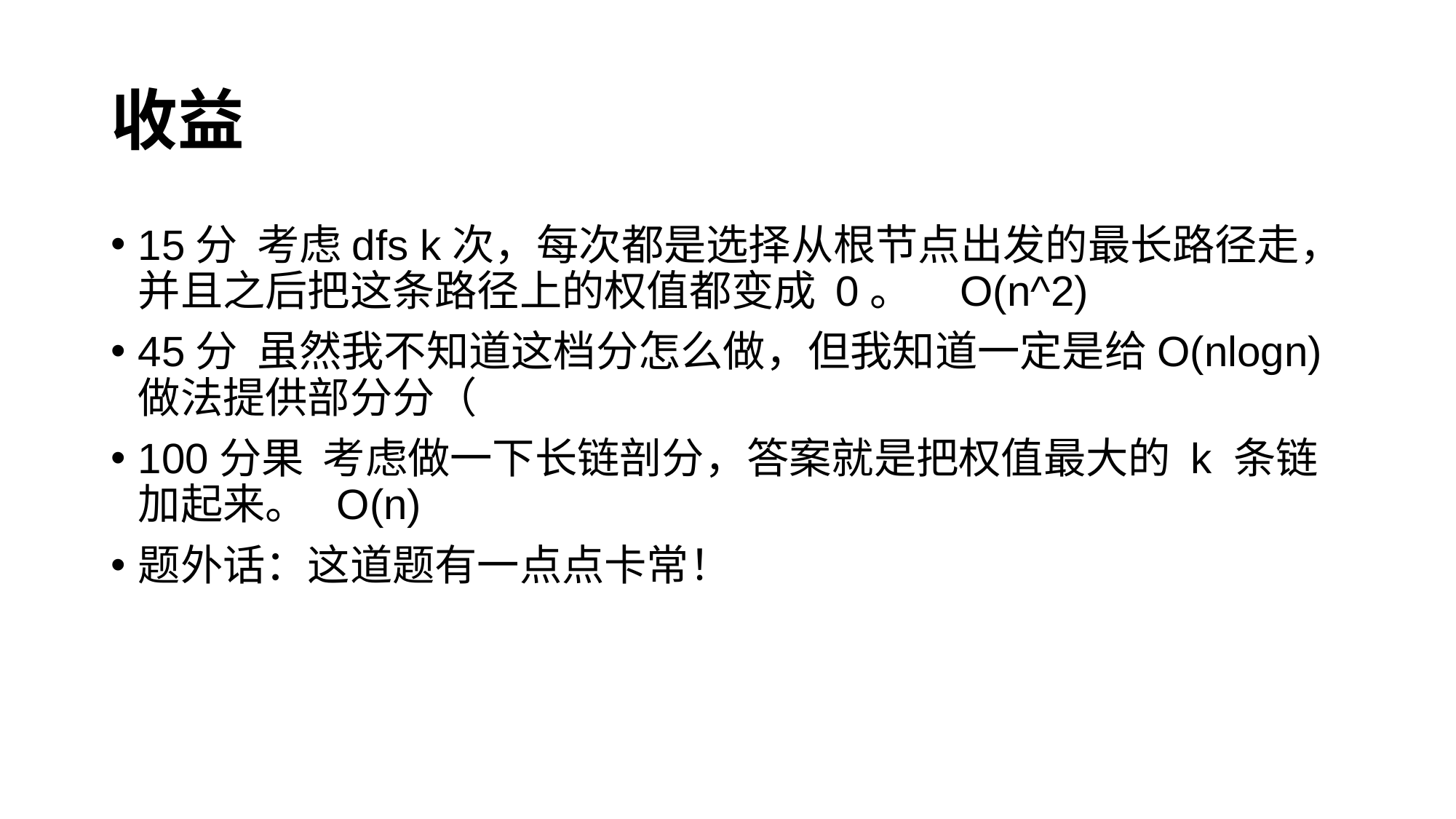

# 收益
15分  考虑dfs k次，每次都是选择从根节点出发的最长路径走，并且之后把这条路径上的权值都变成 0。    O(n^2)
45分  虽然我不知道这档分怎么做，但我知道一定是给O(nlogn)做法提供部分分（
100分果  考虑做一下长链剖分，答案就是把权值最大的 k 条链加起来。  O(n)
题外话：这道题有一点点卡常！